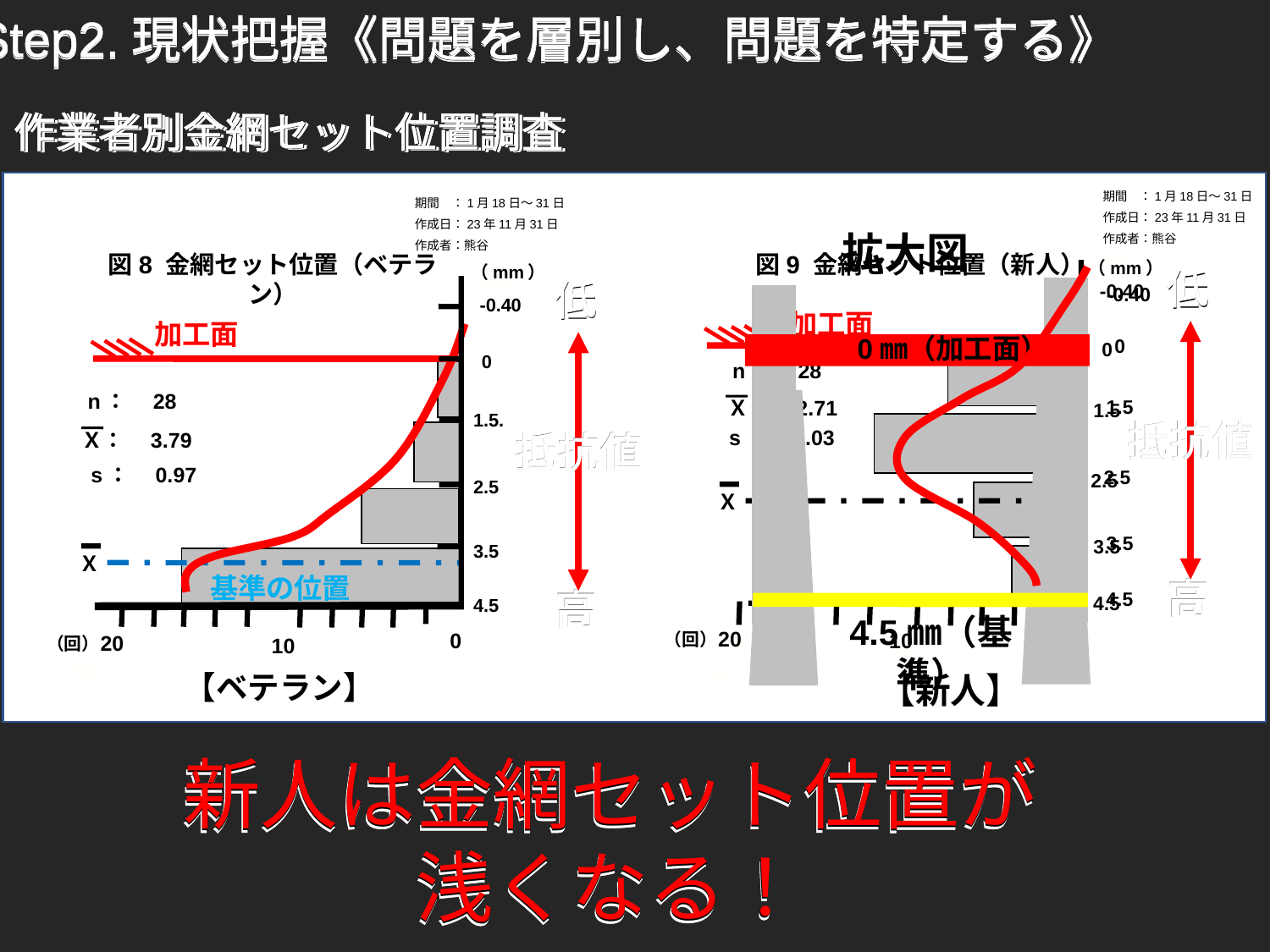

Step2.現状把握《問題を層別し、問題を特定する》
Step2.現状把握《問題を層別し、問題を特定する》
Step2.現状把握《問題を層別し、問題を特定する》
作業者別金網セット位置調査
作業者別金網セット位置調査
作業者別金網セット位置調査

期間　：1月18日～31日
作成日：23年11月31日
作成者：熊谷
　　（㎜）
図9 金網セット位置（新人）
-0.40

0

1.5

2.5

3.5

4.5
0
20
10

加工面

n：　28
Ｘ：　2.71

s：　1.03
（個）
【新人】

Ｘ

（mm）
0
20
10
（回）
期間　：1月18日～31日
作成日：23年11月31日
作成者：熊谷
　　　（㎜）
図8 金網セット位置（ベテラン）
-0.40

0

1.5.

2.5

3.5

4.5
0
20
10
（個）
【ベテラン】
（mm）
0
20
10
（回）
拡大図

　　0㎜（加工面）

4.5㎜（基準）
-0.40
0
1.5
2.5
3.5
4.5
低
低
高
高
高
高
抵抗値
抵抗値
抵抗値
低
低
高
高
高
高
抵抗値
抵抗値
抵抗値
加工面

n：　28
Ｘ：　3.79

s：　0.97

Ｘ

基準の位置
新人は金網セット位置が
浅くなる！
新人は金網セット位置が
浅くなる！
新人は金網セット位置が
浅くなる！